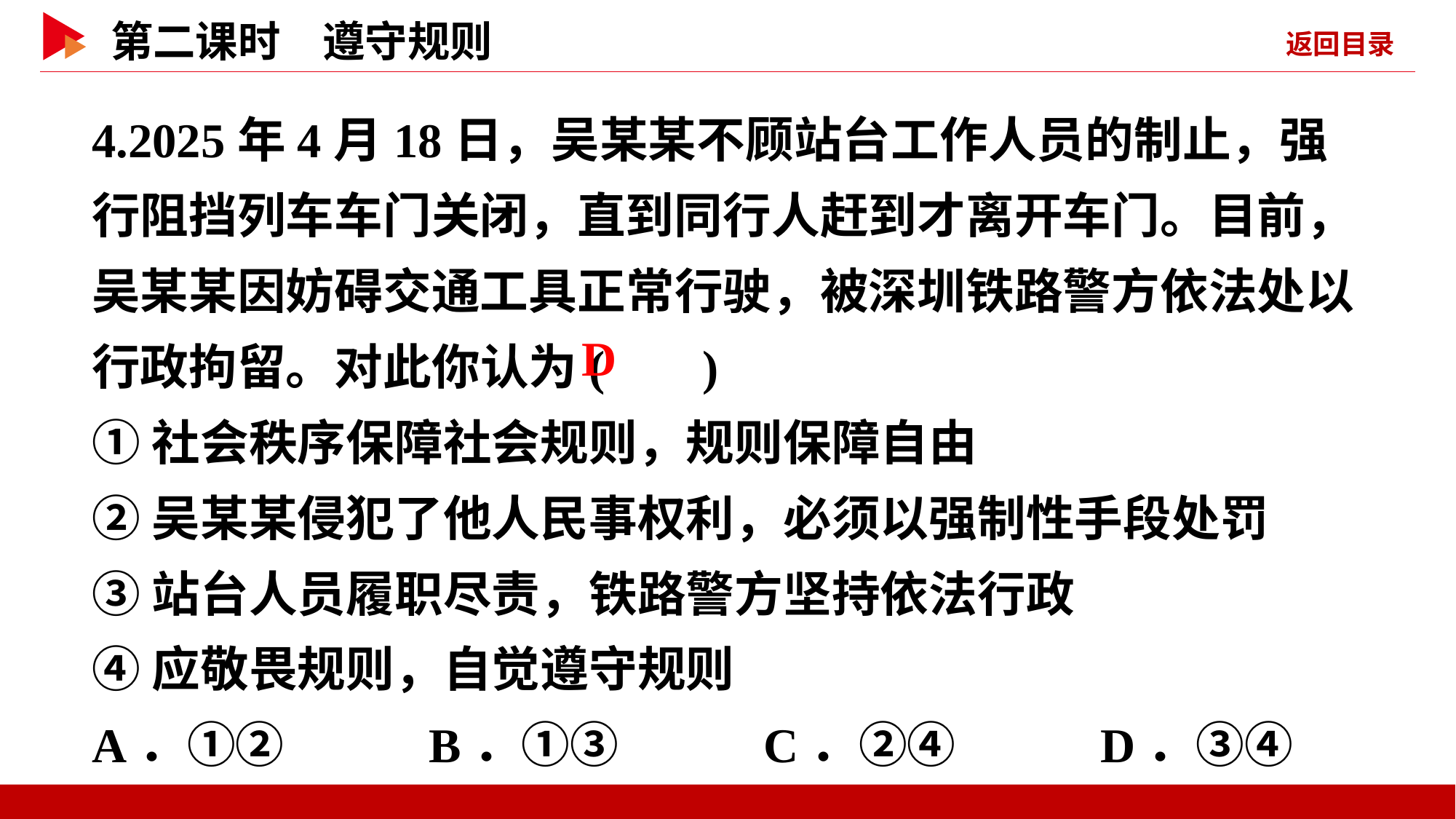

4.2025年4月18日，吴某某不顾站台工作人员的制止，强行阻挡列车车门关闭，直到同行人赶到才离开车门。目前，吴某某因妨碍交通工具正常行驶，被深圳铁路警方依法处以行政拘留。对此你认为(        )
①社会秩序保障社会规则，规则保障自由
②吴某某侵犯了他人民事权利，必须以强制性手段处罚
③站台人员履职尽责，铁路警方坚持依法行政
④应敬畏规则，自觉遵守规则
A．①②            B．①③            C．②④            D．③④
   D